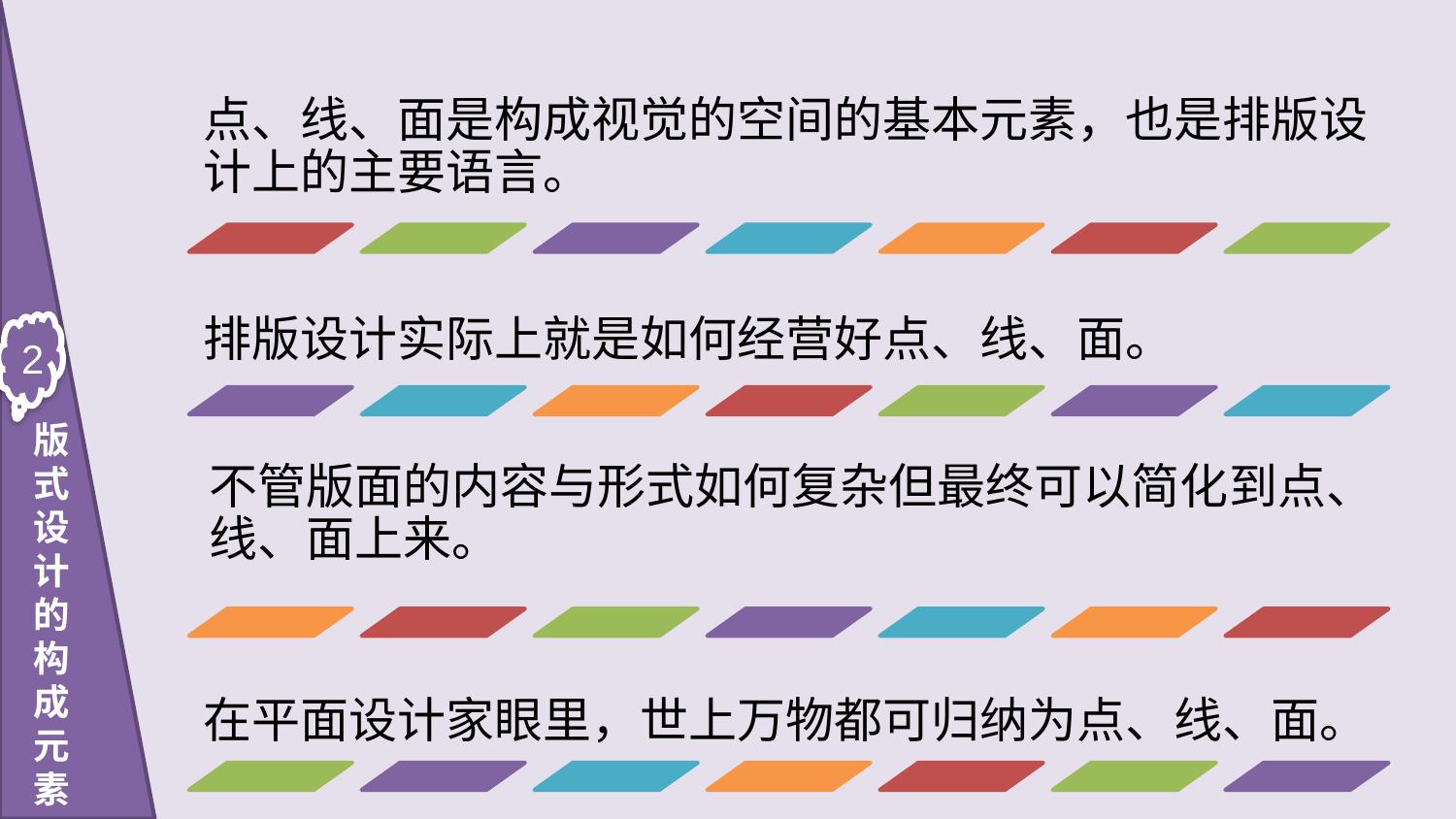

版式设计的构成元素
点、线、面是构成视觉的空间的基本元素，也是排版设计上的主要语言。
排版设计实际上就是如何经营好点、线、面。
不管版面的内容与形式如何复杂但最终可以简化到点、线、面上来。
在平面设计家眼里，世上万物都可归纳为点、线、面。
2